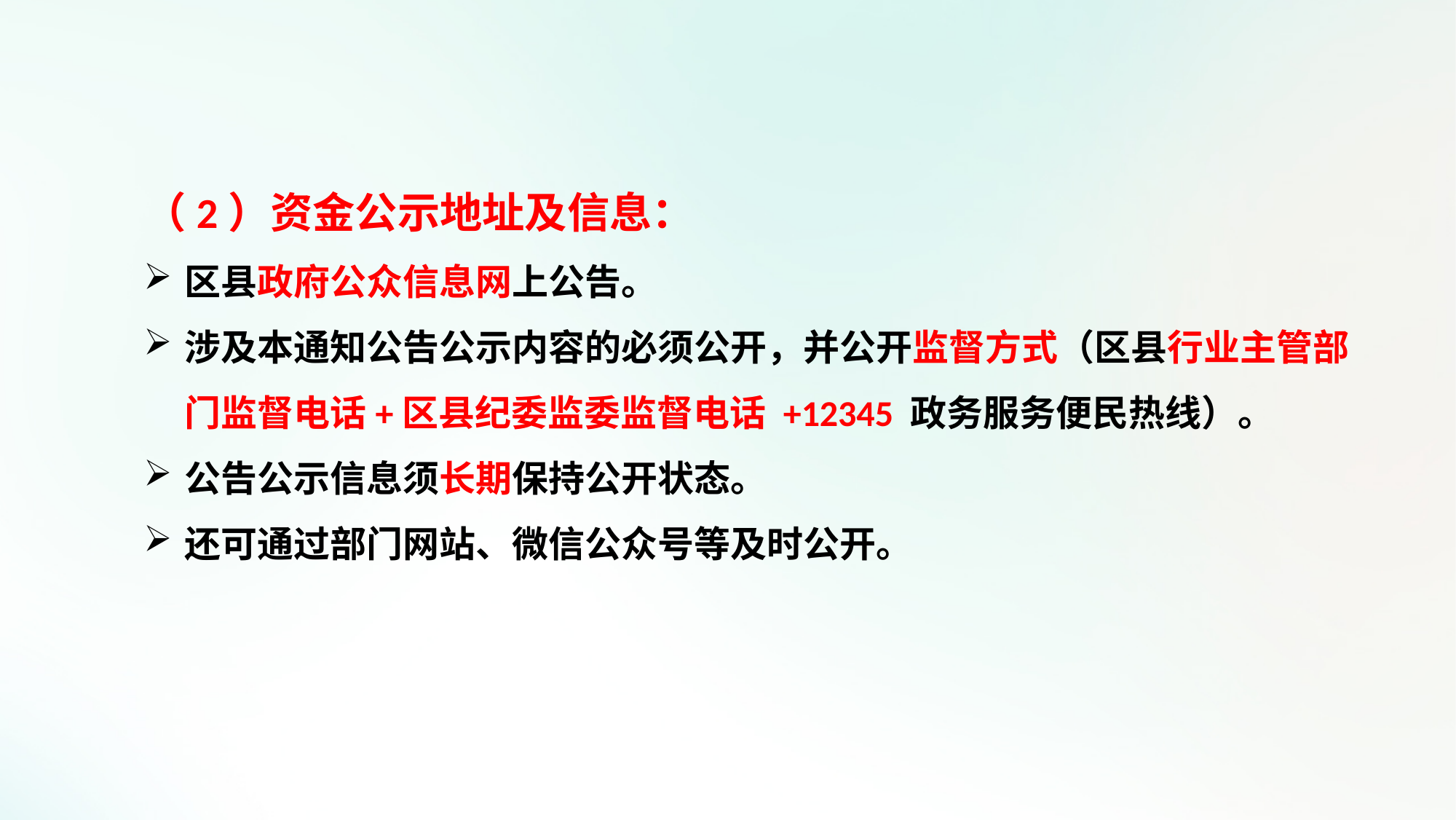

（2）资金公示地址及信息：
区县政府公众信息网上公告。
涉及本通知公告公示内容的必须公开，并公开监督方式（区县行业主管部门监督电话+区县纪委监委监督电话 +12345 政务服务便民热线）。
公告公示信息须长期保持公开状态。
还可通过部门网站、微信公众号等及时公开。